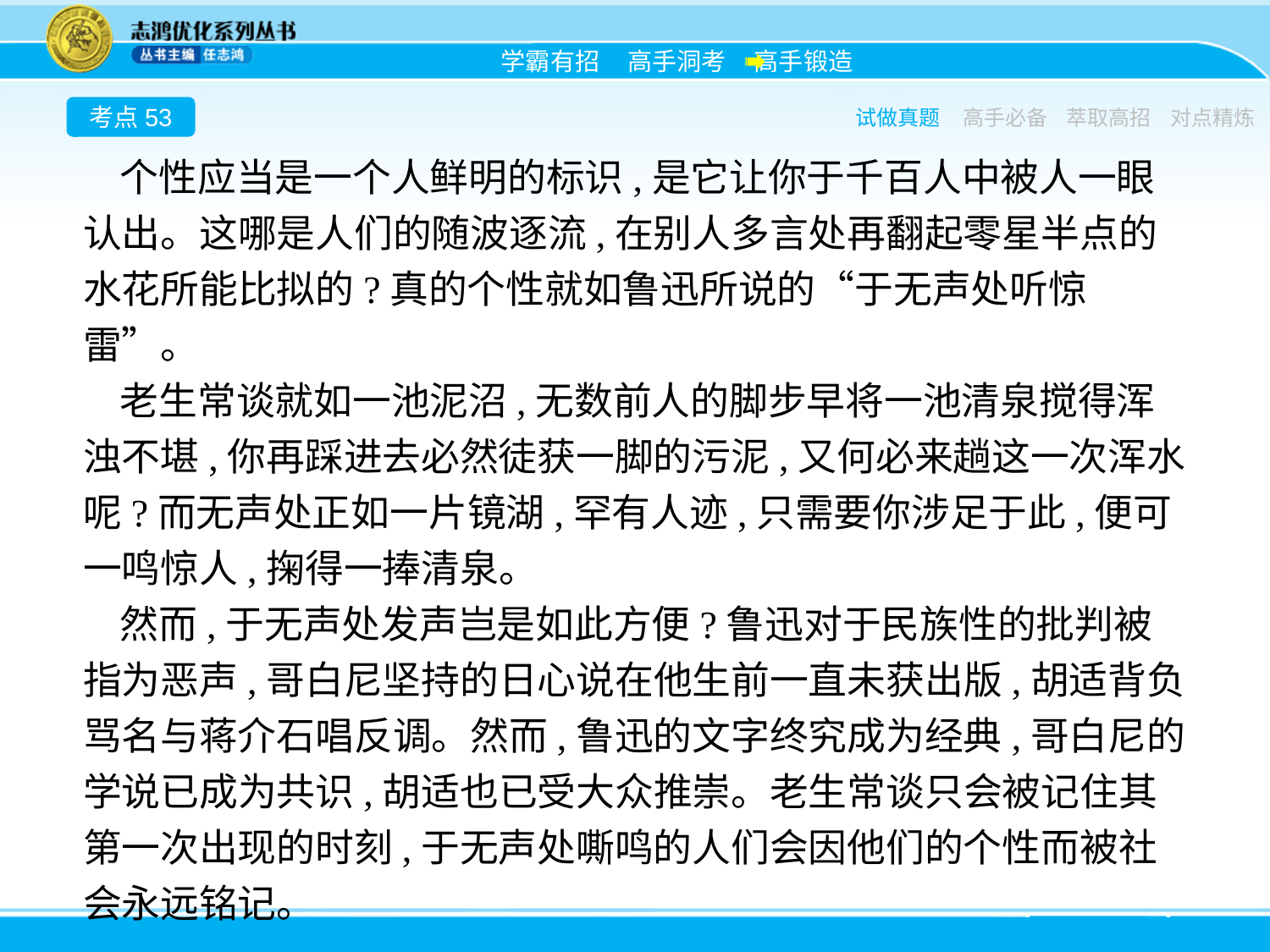

考点53
试做真题
高手必备
萃取高招
对点精炼
个性应当是一个人鲜明的标识,是它让你于千百人中被人一眼认出。这哪是人们的随波逐流,在别人多言处再翻起零星半点的水花所能比拟的?真的个性就如鲁迅所说的“于无声处听惊雷”。
老生常谈就如一池泥沼,无数前人的脚步早将一池清泉搅得浑浊不堪,你再踩进去必然徒获一脚的污泥,又何必来趟这一次浑水呢?而无声处正如一片镜湖,罕有人迹,只需要你涉足于此,便可一鸣惊人,掬得一捧清泉。
然而,于无声处发声岂是如此方便?鲁迅对于民族性的批判被指为恶声,哥白尼坚持的日心说在他生前一直未获出版,胡适背负骂名与蒋介石唱反调。然而,鲁迅的文字终究成为经典,哥白尼的学说已成为共识,胡适也已受大众推崇。老生常谈只会被记住其第一次出现的时刻,于无声处嘶鸣的人们会因他们的个性而被社会永远铭记。